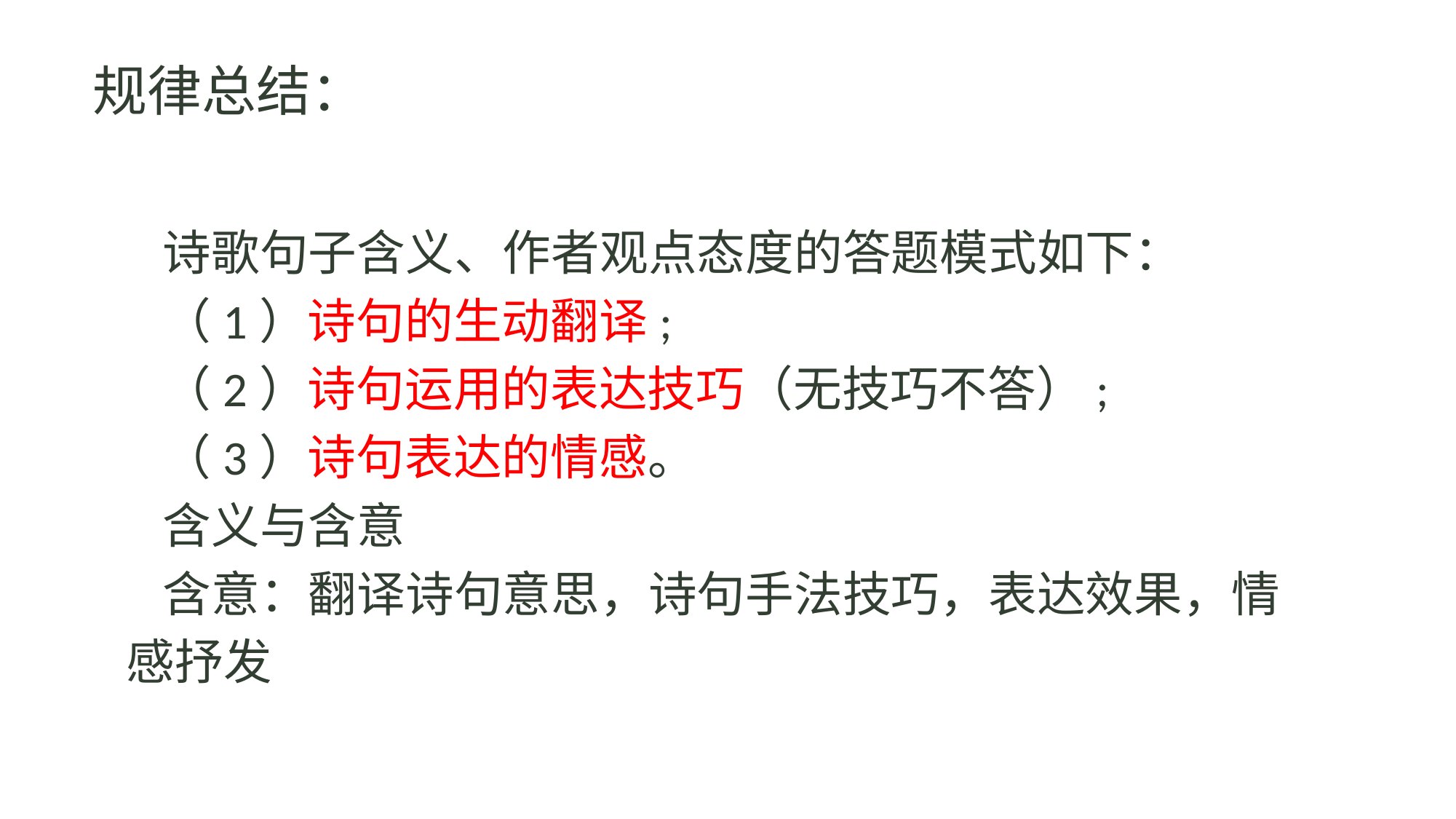

规律总结：
诗歌句子含义、作者观点态度的答题模式如下：
（1）诗句的生动翻译;
（2）诗句运用的表达技巧（无技巧不答）;
（3）诗句表达的情感。
含义与含意
含意：翻译诗句意思，诗句手法技巧，表达效果，情感抒发